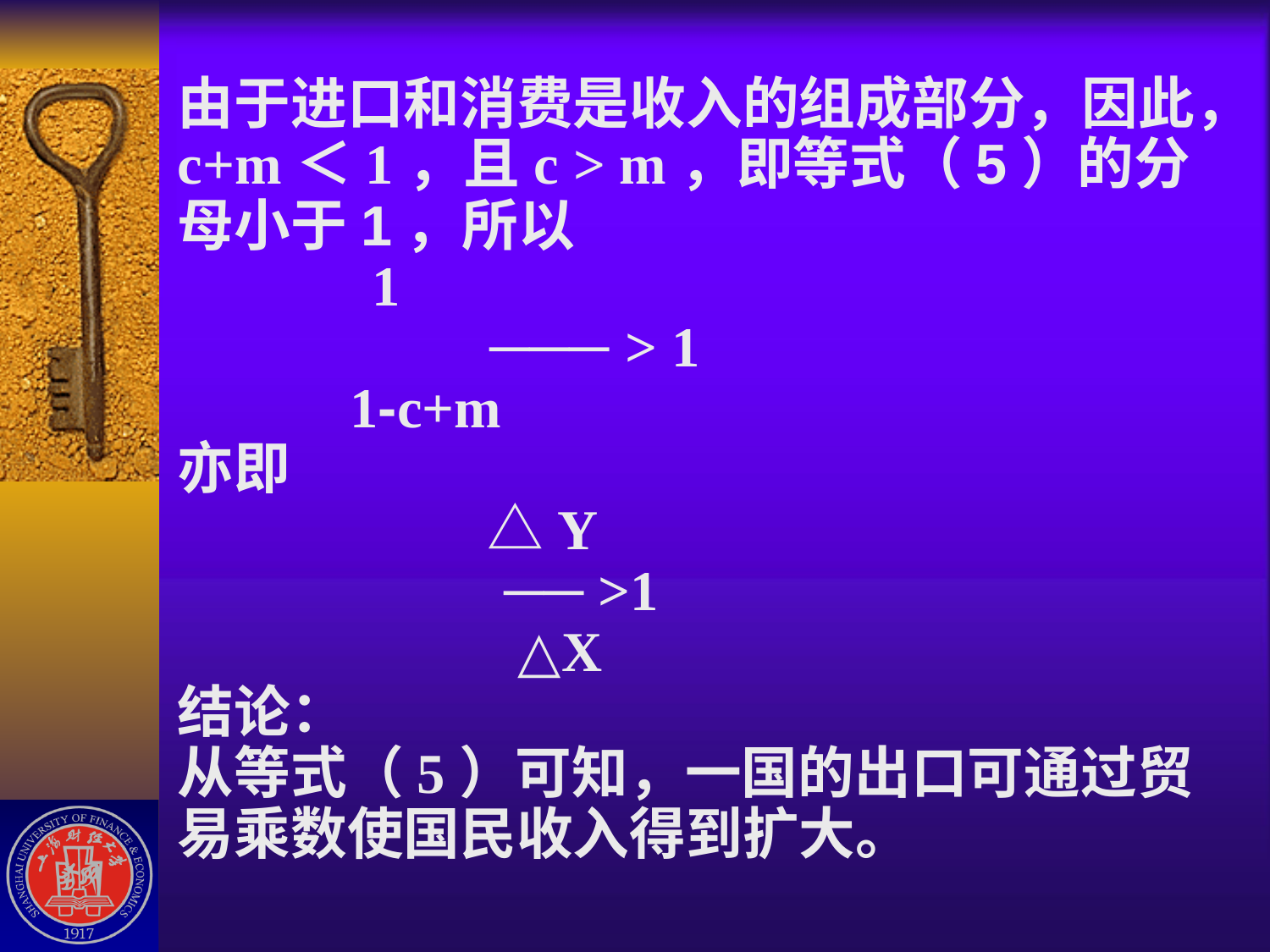

# 由于进口和消费是收入的组成部分，因此，c+m＜1，且c > m，即等式（5）的分母小于1，所以 1 ─── > 1 1-c+m 亦即 △Y ── >1 △X 结论： 从等式（5）可知，一国的出口可通过贸易乘数使国民收入得到扩大。